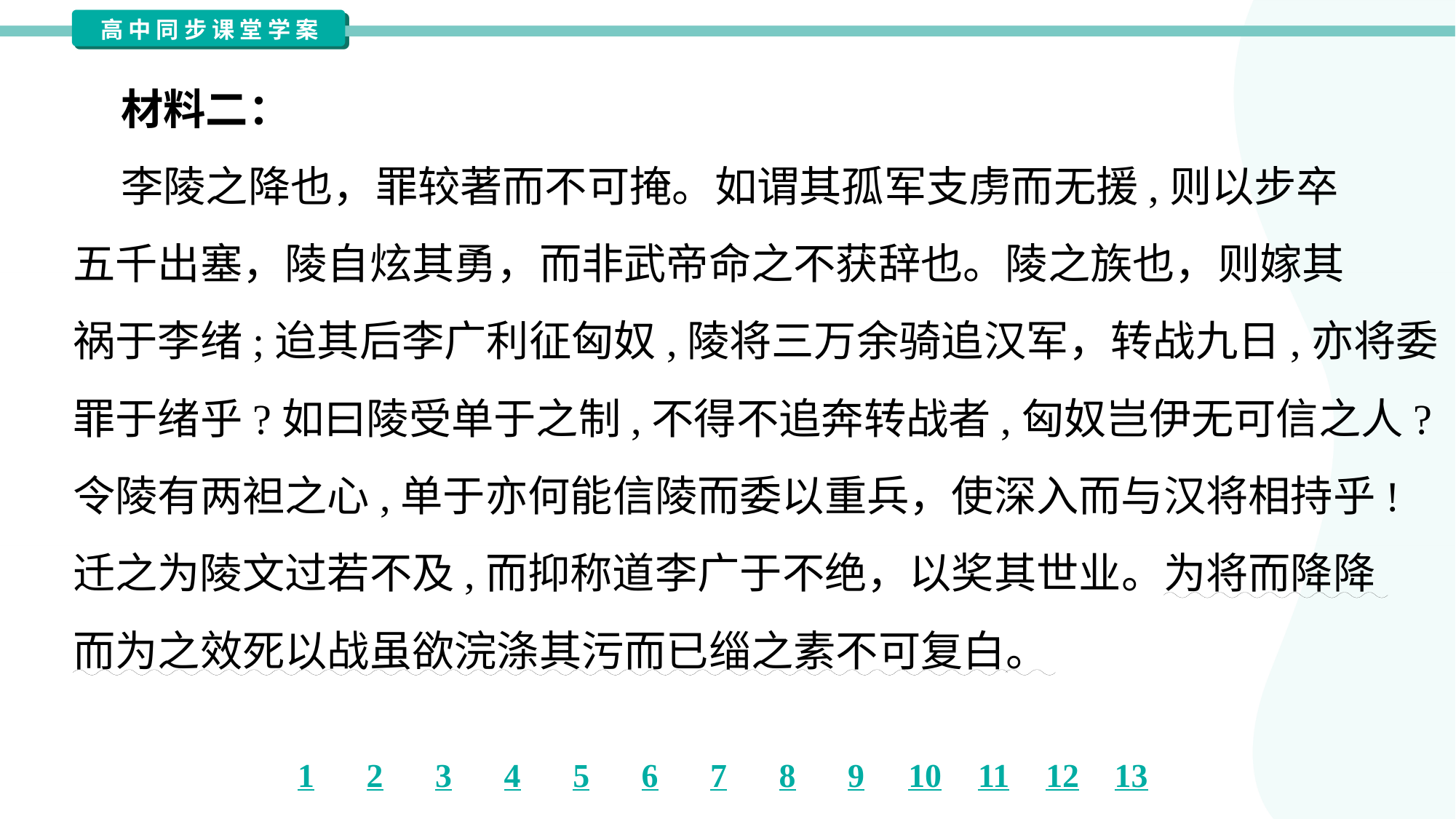

材料二：
    李陵之降也，罪较著而不可掩。如谓其孤军支虏而无援,则以步卒
五千出塞，陵自炫其勇，而非武帝命之不获辞也。陵之族也，则嫁其
祸于李绪;迨其后李广利征匈奴,陵将三万余骑追汉军，转战九日,亦将委
罪于绪乎?如曰陵受单于之制,不得不追奔转战者,匈奴岂伊无可信之人?
令陵有两袒之心,单于亦何能信陵而委以重兵，使深入而与汉将相持乎!
迁之为陵文过若不及,而抑称道李广于不绝，以奖其世业。为将而降降
而为之效死以战虽欲浣涤其污而已缁之素不可复白。